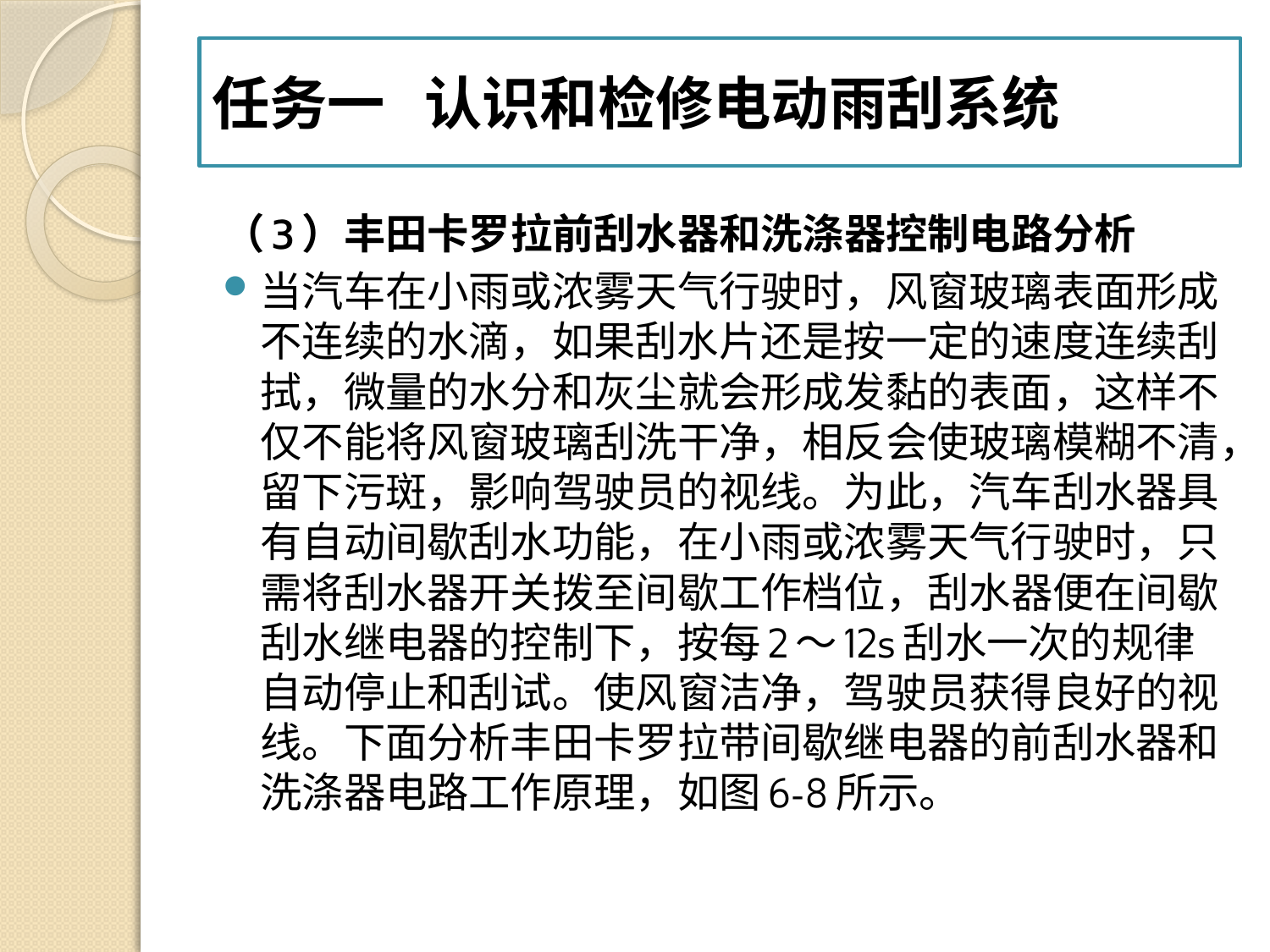

#
任务一   认识和检修电动雨刮系统
（3）丰田卡罗拉前刮水器和洗涤器控制电路分析
当汽车在小雨或浓雾天气行驶时，风窗玻璃表面形成不连续的水滴，如果刮水片还是按一定的速度连续刮拭，微量的水分和灰尘就会形成发黏的表面，这样不仅不能将风窗玻璃刮洗干净，相反会使玻璃模糊不清，留下污斑，影响驾驶员的视线。为此，汽车刮水器具有自动间歇刮水功能，在小雨或浓雾天气行驶时，只需将刮水器开关拨至间歇工作档位，刮水器便在间歇刮水继电器的控制下，按每2～12s刮水一次的规律自动停止和刮试。使风窗洁净，驾驶员获得良好的视线。下面分析丰田卡罗拉带间歇继电器的前刮水器和洗涤器电路工作原理，如图6-8所示。